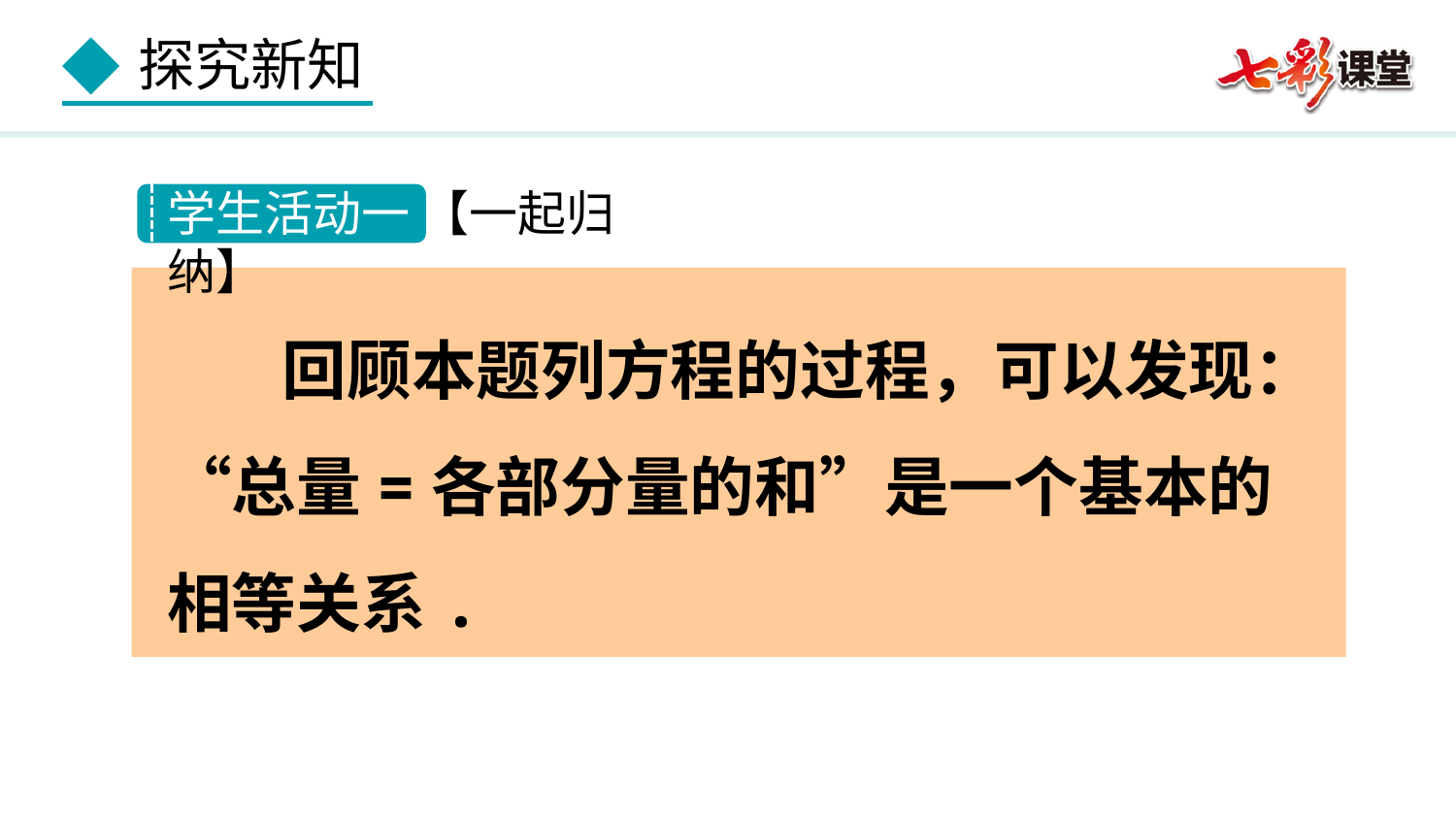

学生活动一 【一起归纳】

       回顾本题列方程的过程，可以发现：“总量=各部分量的和”是一个基本的相等关系.